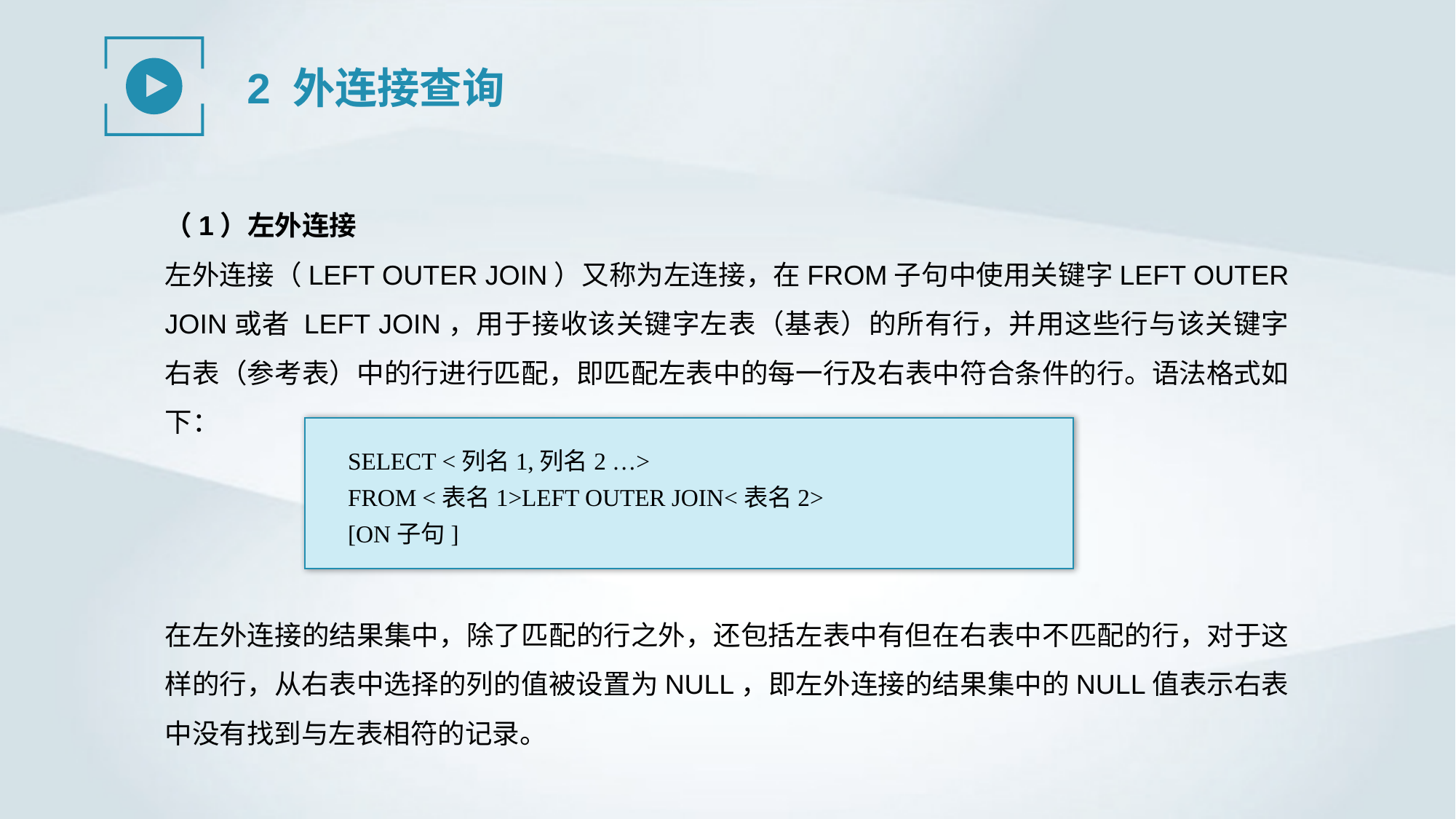

2 外连接查询
（1）左外连接
左外连接（LEFT OUTER JOIN）又称为左连接，在FROM子句中使用关键字LEFT OUTER JOIN或者 LEFT JOIN，用于接收该关键字左表（基表）的所有行，并用这些行与该关键字右表（参考表）中的行进行匹配，即匹配左表中的每一行及右表中符合条件的行。语法格式如下：

SELECT <列名1,列名2 …>
FROM <表名1>LEFT OUTER JOIN<表名2>
[ON子句]
在左外连接的结果集中，除了匹配的行之外，还包括左表中有但在右表中不匹配的行，对于这样的行，从右表中选择的列的值被设置为NULL，即左外连接的结果集中的NULL值表示右表中没有找到与左表相符的记录。